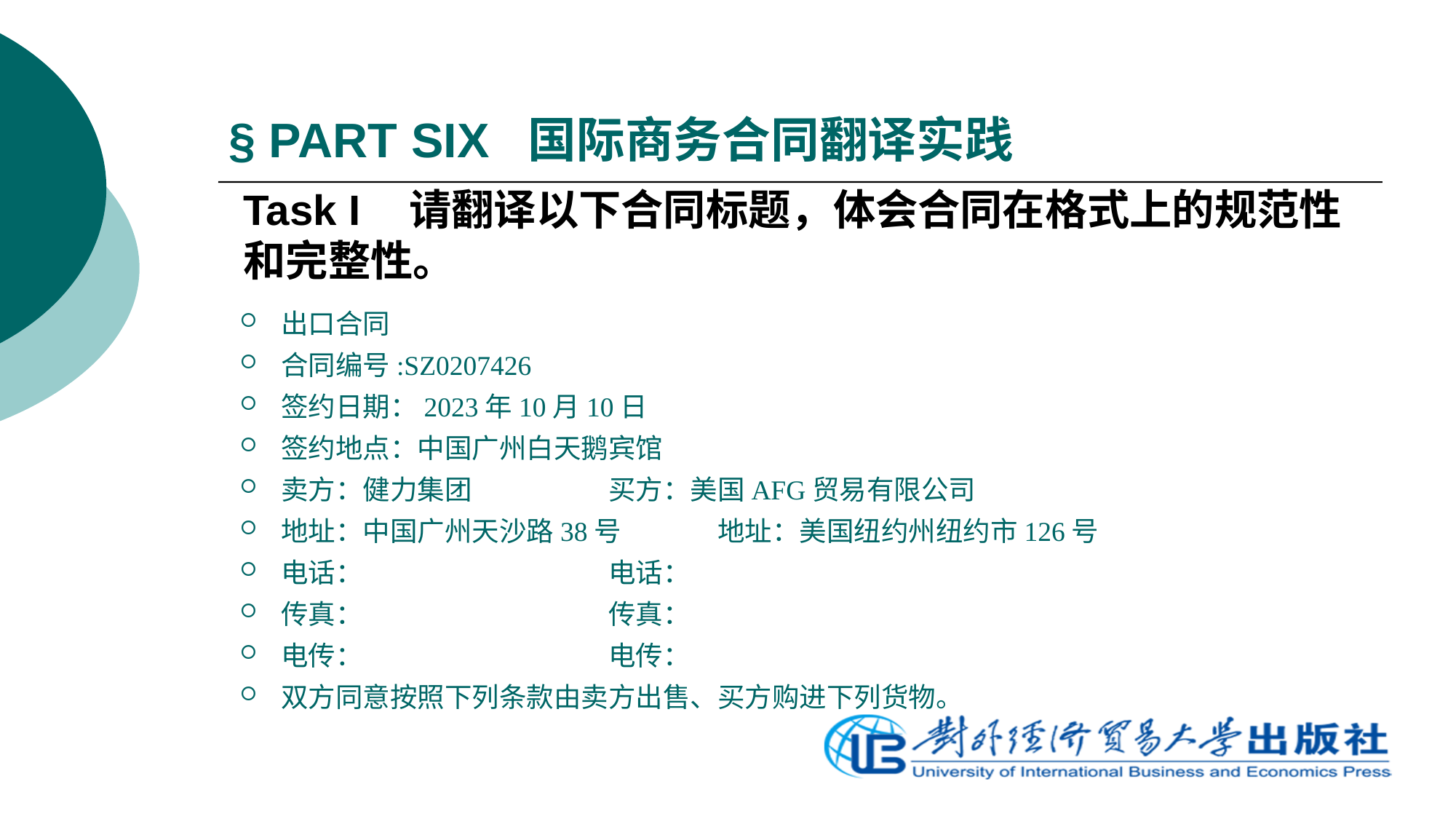

# § PART SIX  国际商务合同翻译实践
Task I   请翻译以下合同标题，体会合同在格式上的规范性和完整性。
出口合同
合同编号:SZ0207426
签约日期：2023年10月10日
签约地点：中国广州白天鹅宾馆
卖方：健力集团                      	买方：美国AFG贸易有限公司
地址：中国广州天沙路38号         	地址：美国纽约州纽约市126号
电话：                            	电话：
传真：                            	传真：
电传：                            	电传：
双方同意按照下列条款由卖方出售、买方购进下列货物。